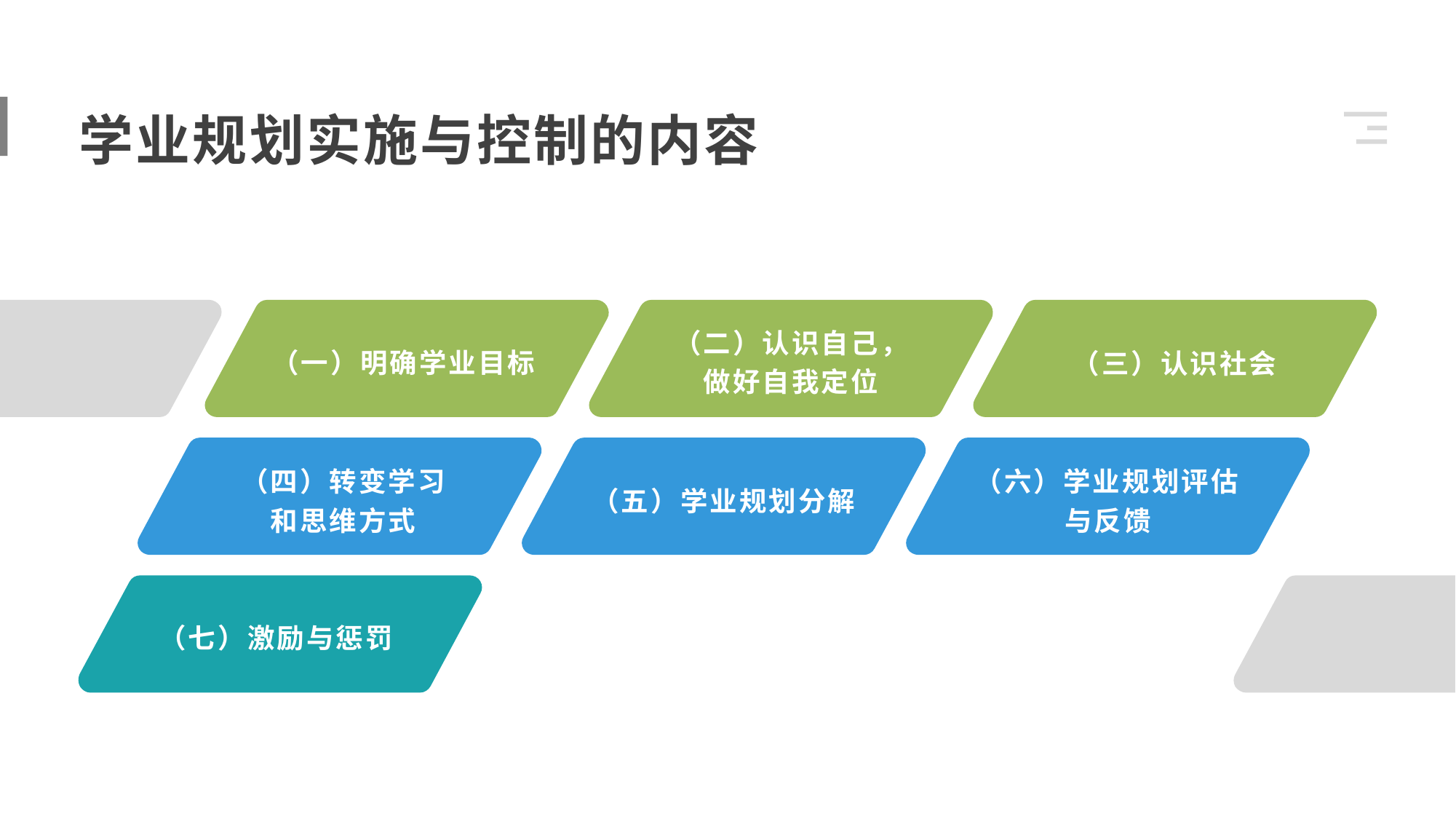

学业规划实施与控制的内容

（一）明确学业目标
（二）认识自己，
做好自我定位
（三）认识社会

（五）学业规划分解
（六）学业规划评估与反馈
（四）转变学习
和思维方式

（七）激励与惩罚